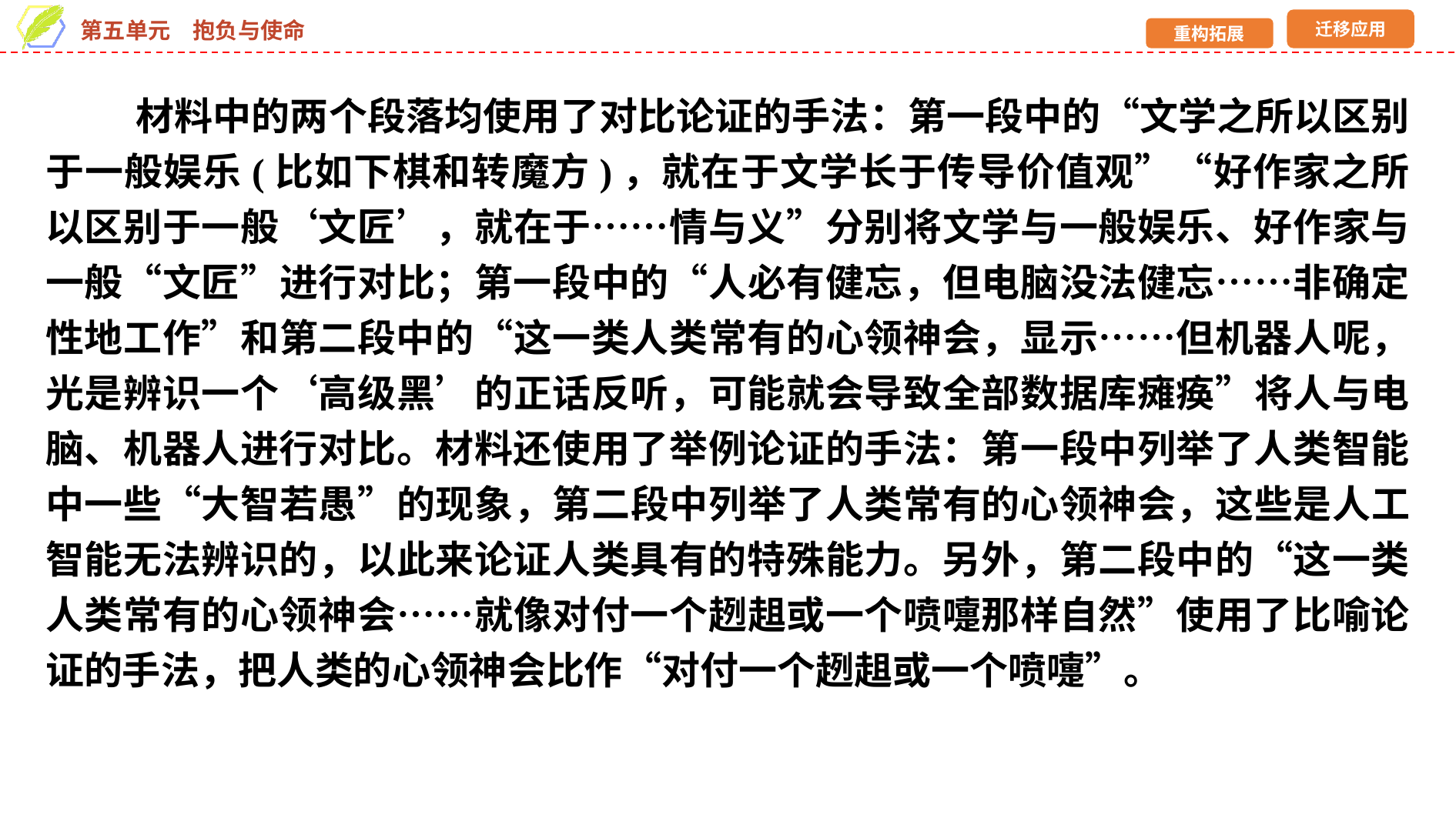

材料中的两个段落均使用了对比论证的手法：第一段中的“文学之所以区别于一般娱乐(比如下棋和转魔方)，就在于文学长于传导价值观”“好作家之所以区别于一般‘文匠’，就在于……情与义”分别将文学与一般娱乐、好作家与一般“文匠”进行对比；第一段中的“人必有健忘，但电脑没法健忘……非确定性地工作”和第二段中的“这一类人类常有的心领神会，显示……但机器人呢，光是辨识一个‘高级黑’的正话反听，可能就会导致全部数据库瘫痪”将人与电脑、机器人进行对比。材料还使用了举例论证的手法：第一段中列举了人类智能中一些“大智若愚”的现象，第二段中列举了人类常有的心领神会，这些是人工智能无法辨识的，以此来论证人类具有的特殊能力。另外，第二段中的“这一类人类常有的心领神会……就像对付一个趔趄或一个喷嚏那样自然”使用了比喻论证的手法，把人类的心领神会比作“对付一个趔趄或一个喷嚏”。